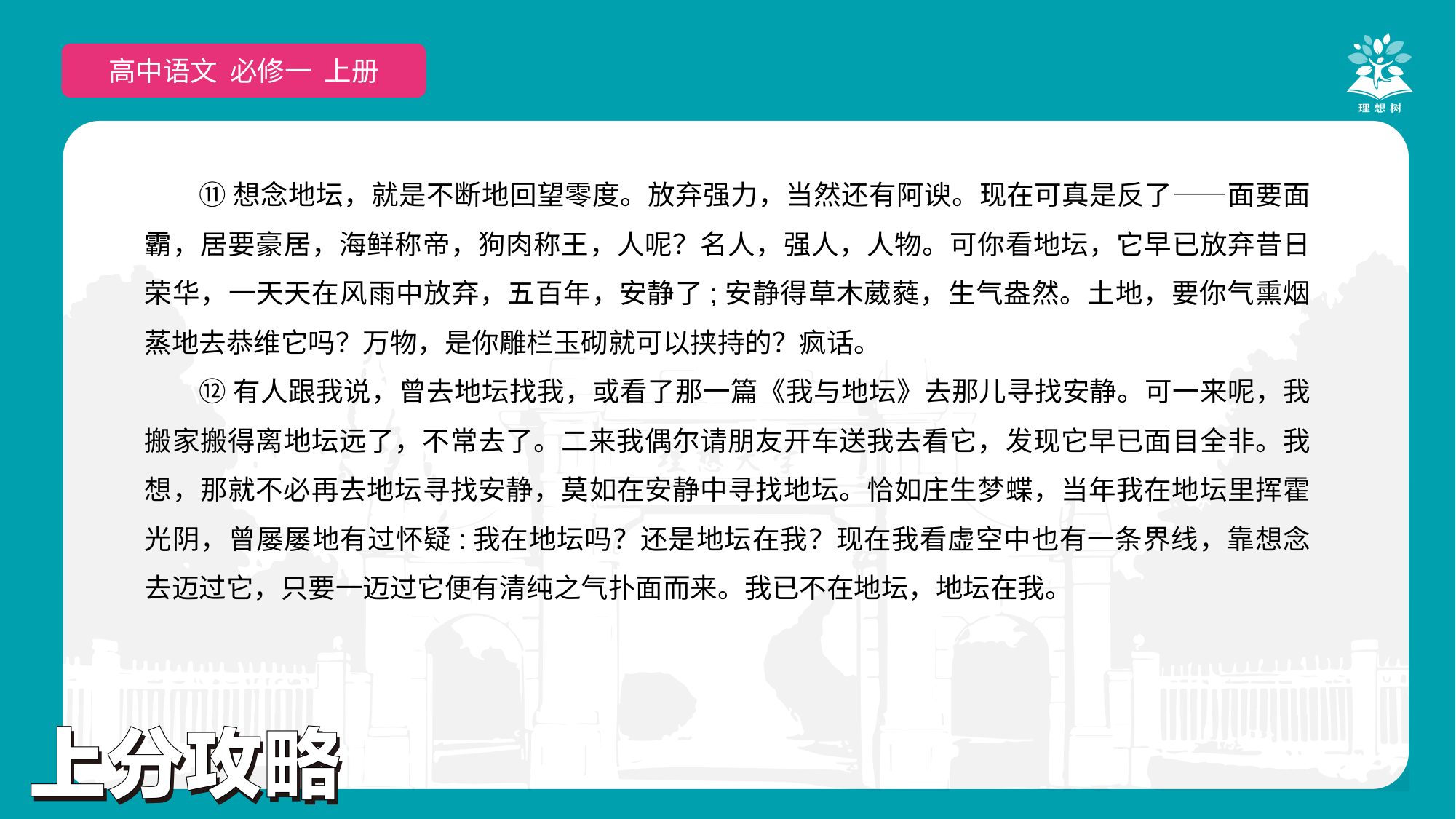

高中语文  选择性必修上
高中语文  必修一  上册
⑪想念地坛，就是不断地回望零度。放弃强力，当然还有阿谀。现在可真是反了——面要面霸，居要豪居，海鲜称帝，狗肉称王，人呢？名人，强人，人物。可你看地坛，它早已放弃昔日荣华，一天天在风雨中放弃，五百年，安静了;安静得草木葳蕤，生气盎然。土地，要你气熏烟蒸地去恭维它吗？万物，是你雕栏玉砌就可以挟持的？疯话。
⑫有人跟我说，曾去地坛找我，或看了那一篇《我与地坛》去那儿寻找安静。可一来呢，我搬家搬得离地坛远了，不常去了。二来我偶尔请朋友开车送我去看它，发现它早已面目全非。我想，那就不必再去地坛寻找安静，莫如在安静中寻找地坛。恰如庄生梦蝶，当年我在地坛里挥霍光阴，曾屡屡地有过怀疑:我在地坛吗？还是地坛在我？现在我看虚空中也有一条界线，靠想念去迈过它，只要一迈过它便有清纯之气扑面而来。我已不在地坛，地坛在我。